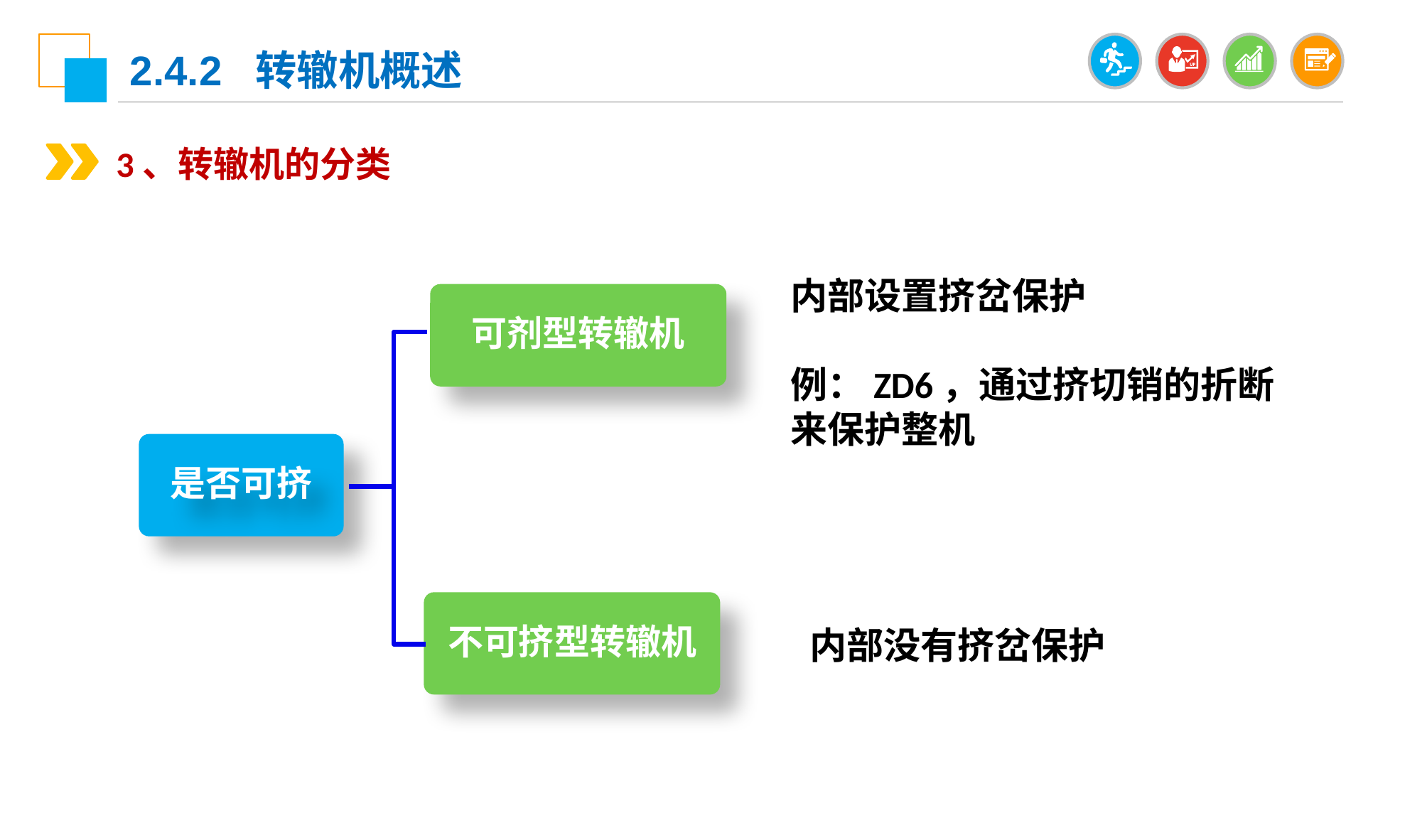

2.4.2  转辙机概述
3、转辙机的分类

内部设置挤岔保护

例：ZD6，通过挤切销的折断来保护整机

可剂型转辙机

是否可挤

不可挤型转辙机

内部没有挤岔保护